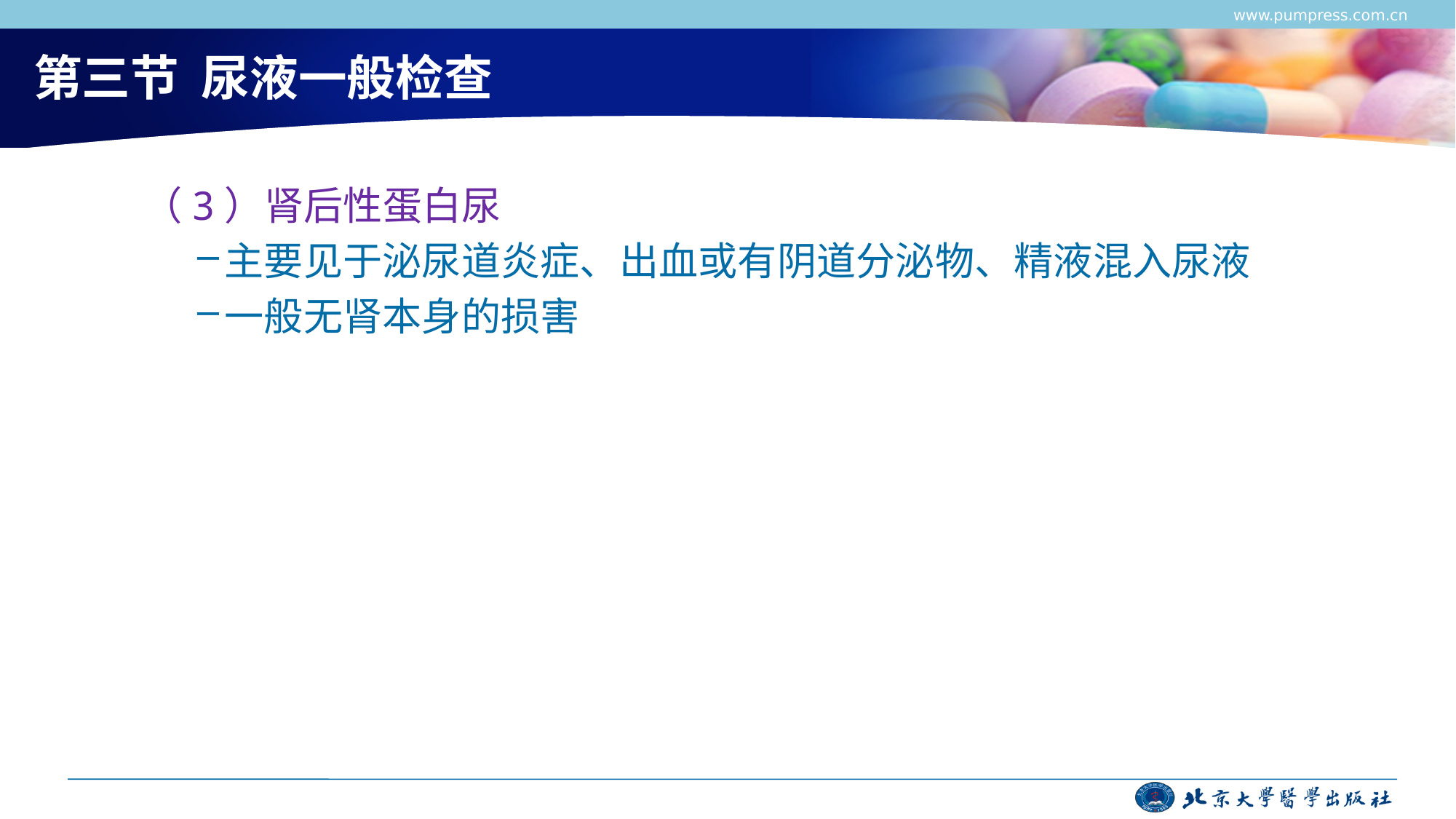

www.pumpress.com.cn
# 第三节  尿液一般检查
（3）肾后性蛋白尿
主要见于泌尿道炎症、出血或有阴道分泌物、精液混入尿液
一般无肾本身的损害